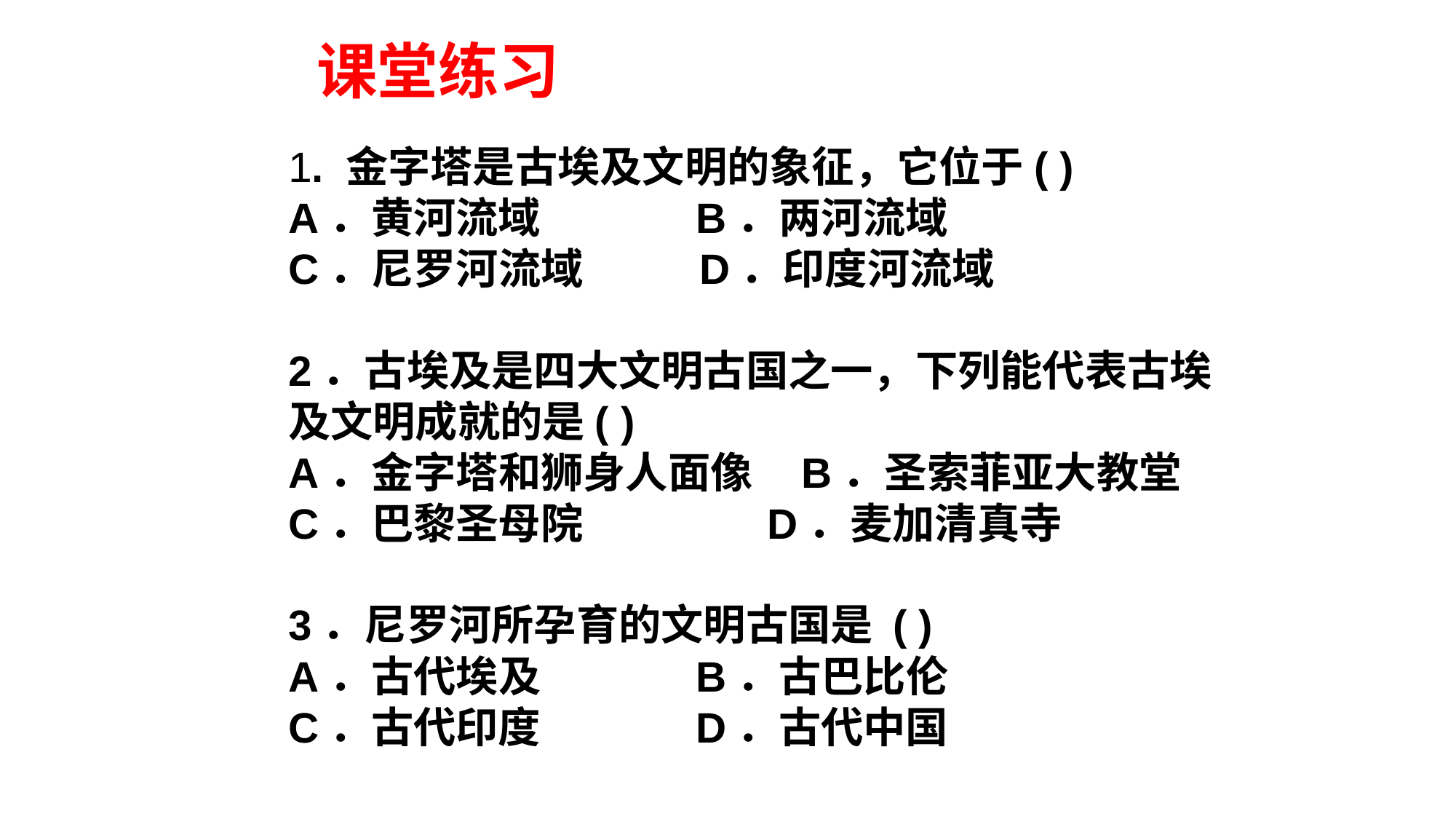

课堂练习
1. 金字塔是古埃及文明的象征，它位于( )
A．黄河流域               B．两河流域
C．尼罗河流域           D．印度河流域

2．古埃及是四大文明古国之一，下列能代表古埃及文明成就的是( )
A．金字塔和狮身人面像    B．圣索菲亚大教堂
C．巴黎圣母院                  D．麦加清真寺

3．尼罗河所孕育的文明古国是 ( )
A．古代埃及               B．古巴比伦
C．古代印度               D．古代中国